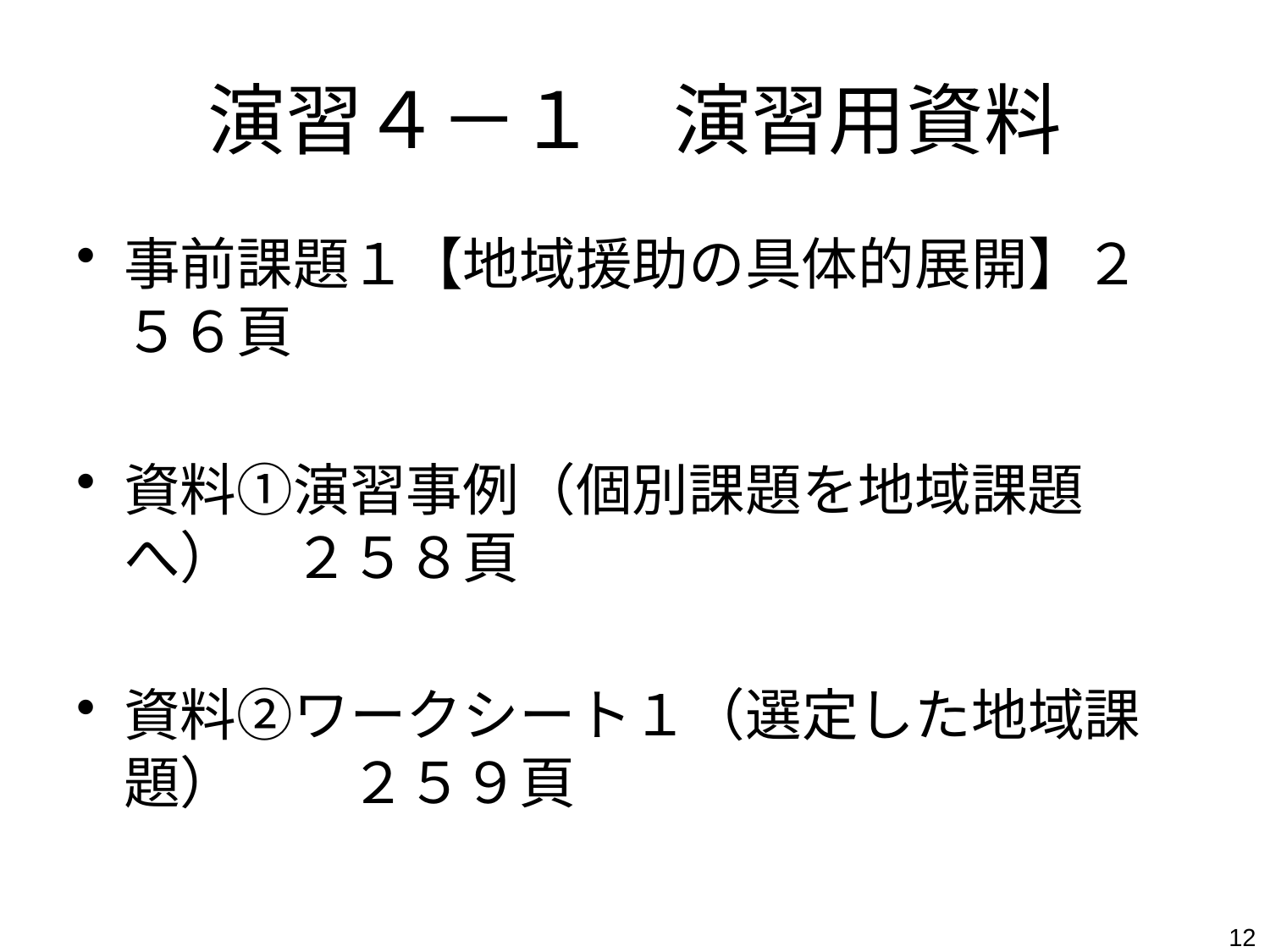

# 演習４－１　演習用資料
事前課題１【地域援助の具体的展開】２５６頁

資料①演習事例（個別課題を地域課題へ）　２５８頁

資料②ワークシート１（選定した地域課題）　　２５９頁
12